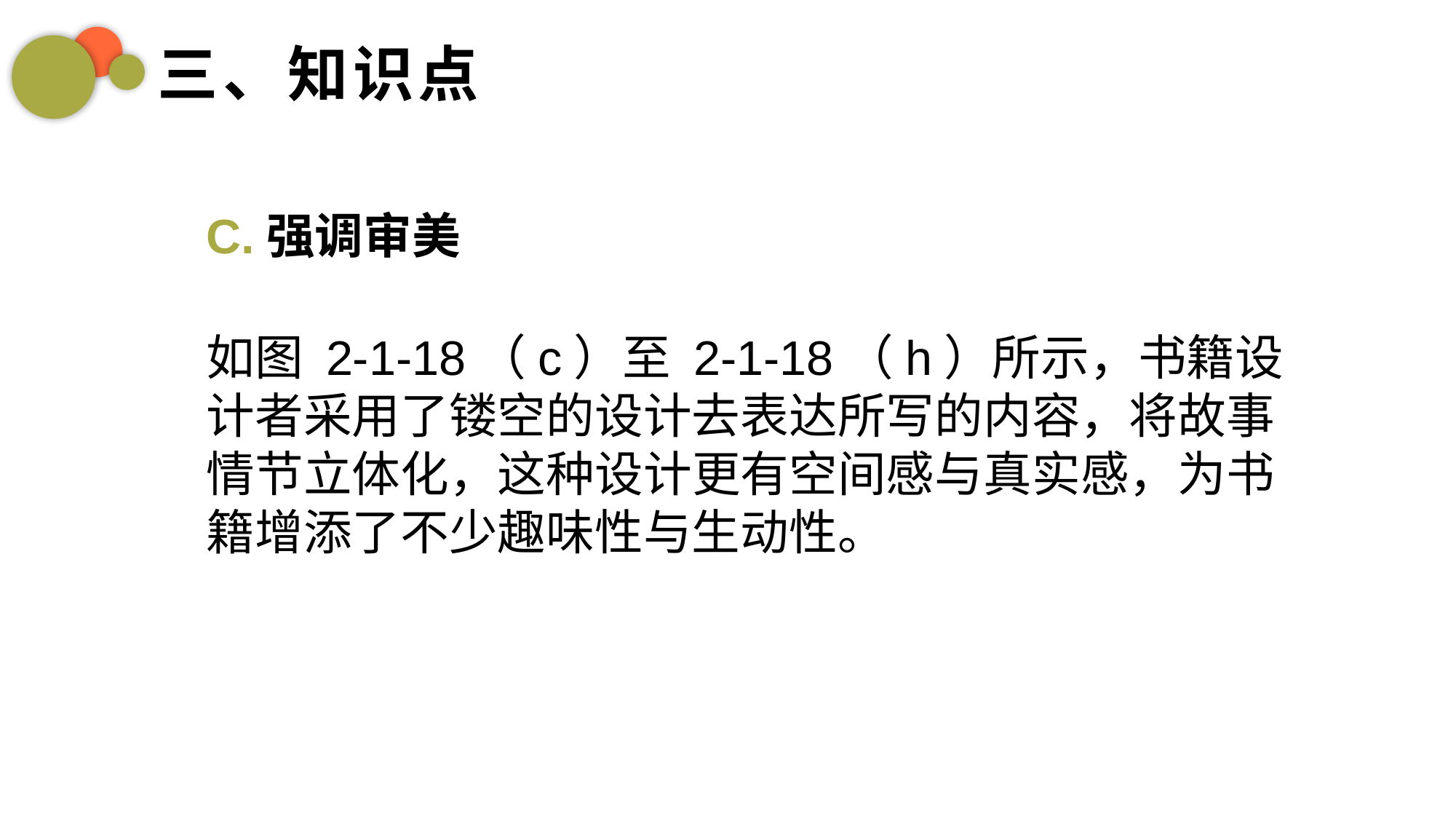

三、知识点
C.强调审美
如图 2-1-18（c）至 2-1-18（h）所示，书籍设计者采用了镂空的设计去表达所写的内容，将故事情节立体化，这种设计更有空间感与真实感，为书籍增添了不少趣味性与生动性。